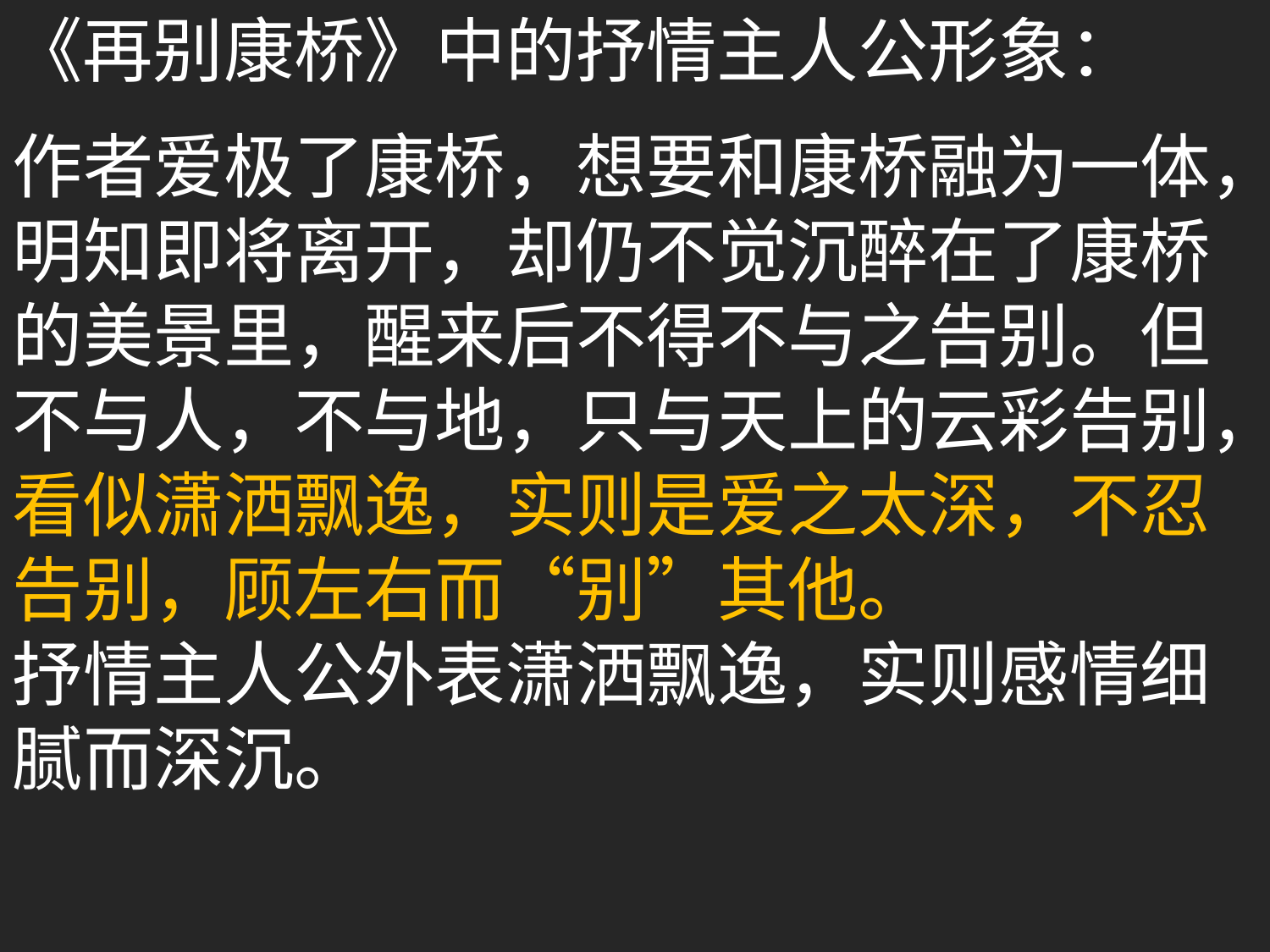

《再别康桥》中的抒情主人公形象：
作者爱极了康桥，想要和康桥融为一体，明知即将离开，却仍不觉沉醉在了康桥的美景里，醒来后不得不与之告别。但不与人，不与地，只与天上的云彩告别，看似潇洒飘逸，实则是爱之太深，不忍告别，顾左右而“别”其他。
抒情主人公外表潇洒飘逸，实则感情细腻而深沉。